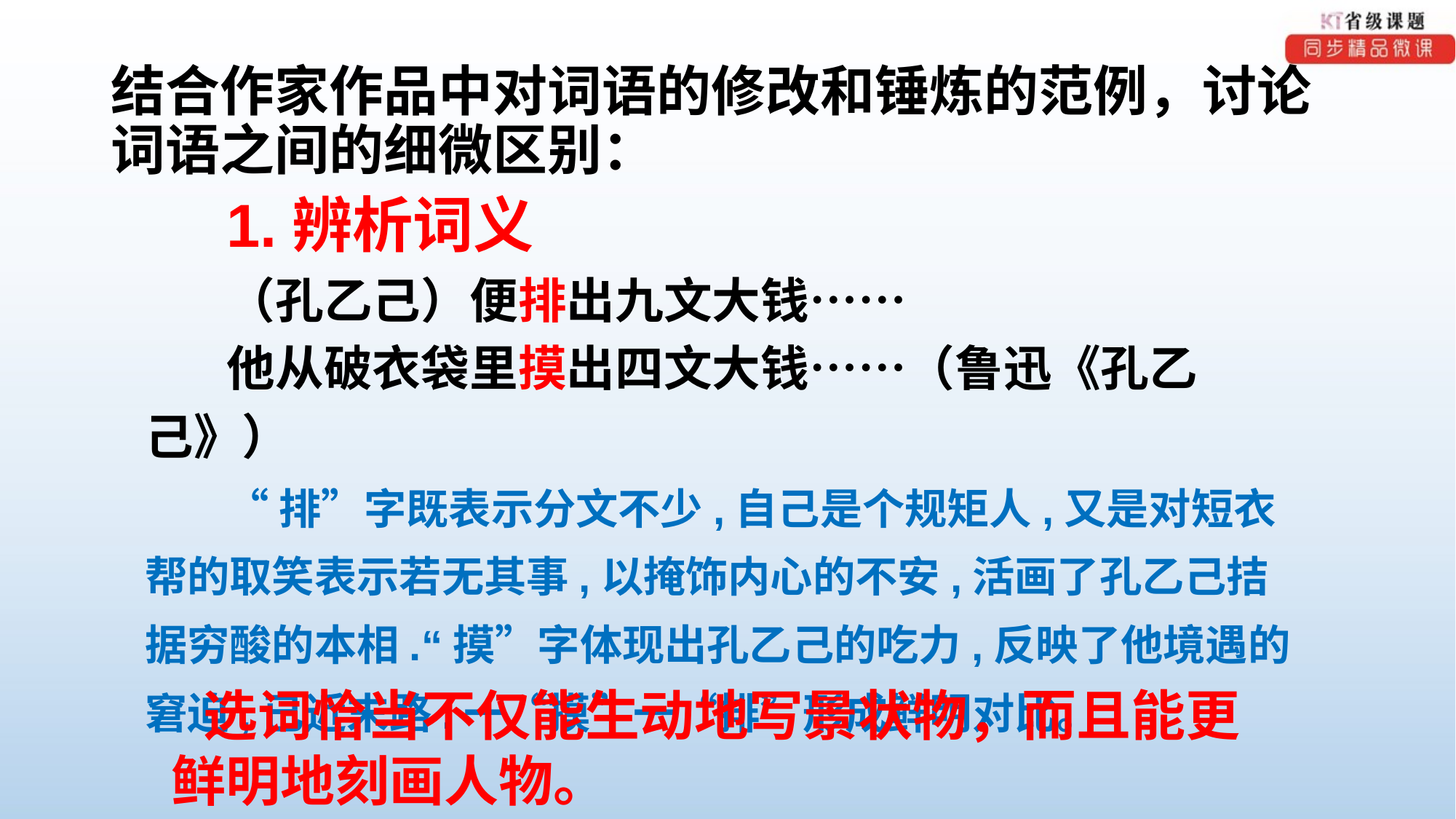

# 结合作家作品中对词语的修改和锤炼的范例，讨论词语之间的细微区别：
1.辨析词义
（孔乙己）便排出九文大钱……
他从破衣袋里摸出四文大钱……（鲁迅《孔乙己》）
“排”字既表示分文不少,自己是个规矩人,又是对短衣帮的取笑表示若无其事,以掩饰内心的不安,活画了孔乙己拮据穷酸的本相.“摸”字体现出孔乙己的吃力,反映了他境遇的窘迫,已近末路.一“摸”一“排”形成鲜明对比。
选词恰当不仅能生动地写景状物，而且能更鲜明地刻画人物。